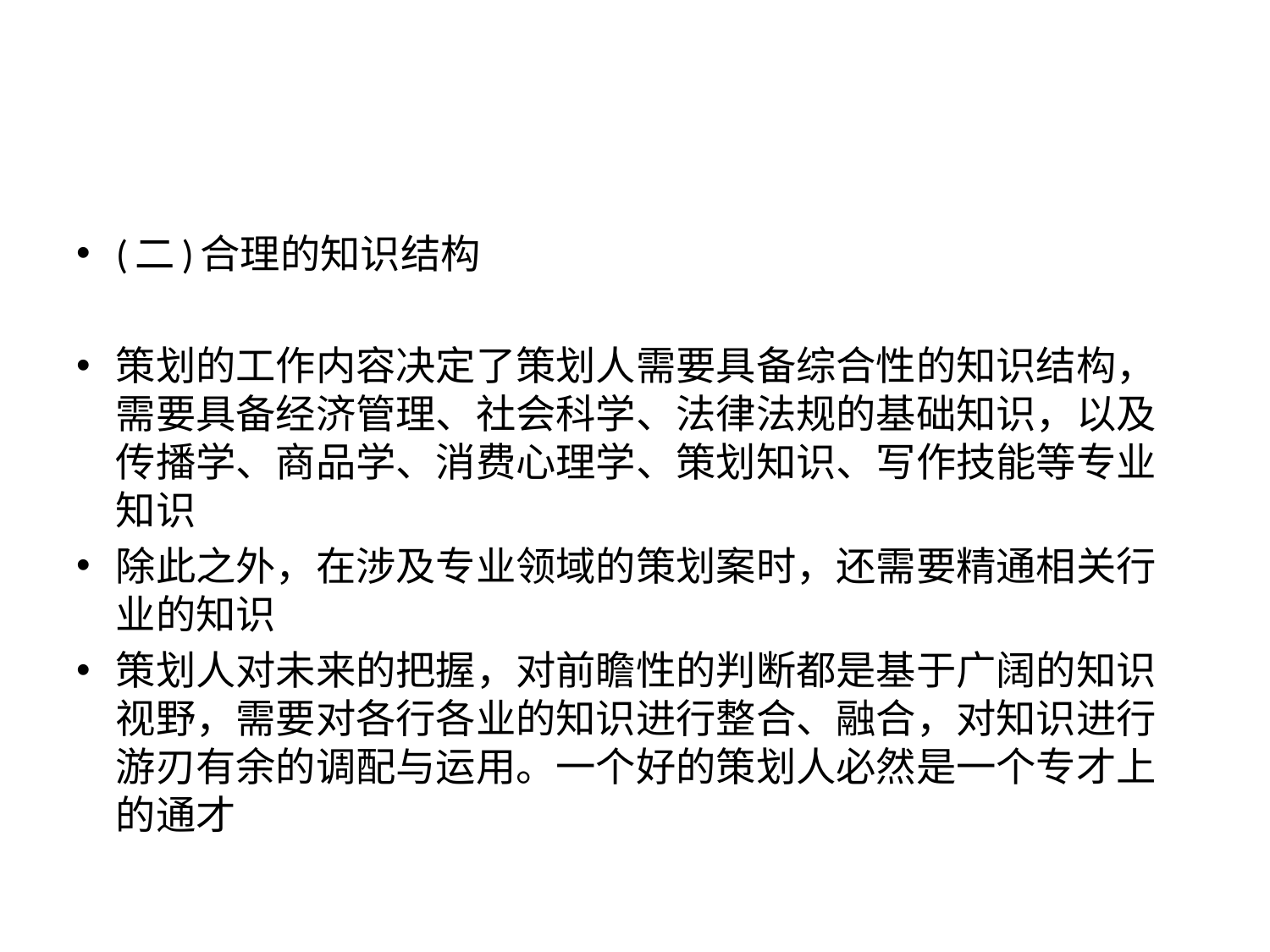

#
(二)合理的知识结构

策划的工作内容决定了策划人需要具备综合性的知识结构，需要具备经济管理、社会科学、法律法规的基础知识，以及传播学、商品学、消费心理学、策划知识、写作技能等专业知识
除此之外，在涉及专业领域的策划案时，还需要精通相关行业的知识
策划人对未来的把握，对前瞻性的判断都是基于广阔的知识视野，需要对各行各业的知识进行整合、融合，对知识进行游刃有余的调配与运用。一个好的策划人必然是一个专才上的通才